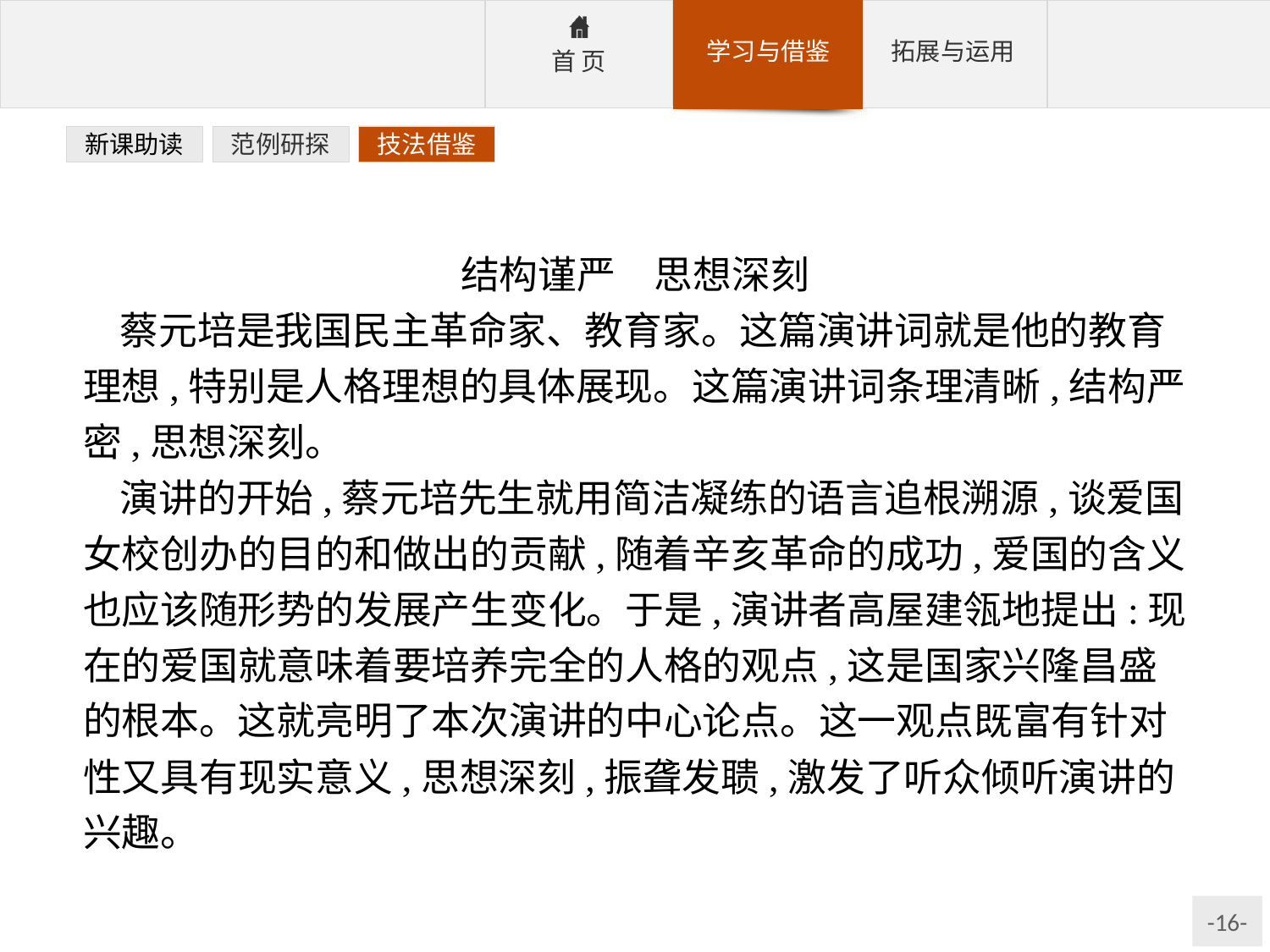

新课助读
范例研探
技法借鉴
结构谨严　思想深刻
蔡元培是我国民主革命家、教育家。这篇演讲词就是他的教育理想,特别是人格理想的具体展现。这篇演讲词条理清晰,结构严密,思想深刻。
演讲的开始,蔡元培先生就用简洁凝练的语言追根溯源,谈爱国女校创办的目的和做出的贡献,随着辛亥革命的成功,爱国的含义也应该随形势的发展产生变化。于是,演讲者高屋建瓴地提出:现在的爱国就意味着要培养完全的人格的观点,这是国家兴隆昌盛的根本。这就亮明了本次演讲的中心论点。这一观点既富有针对性又具有现实意义,思想深刻,振聋发聩,激发了听众倾听演讲的兴趣。